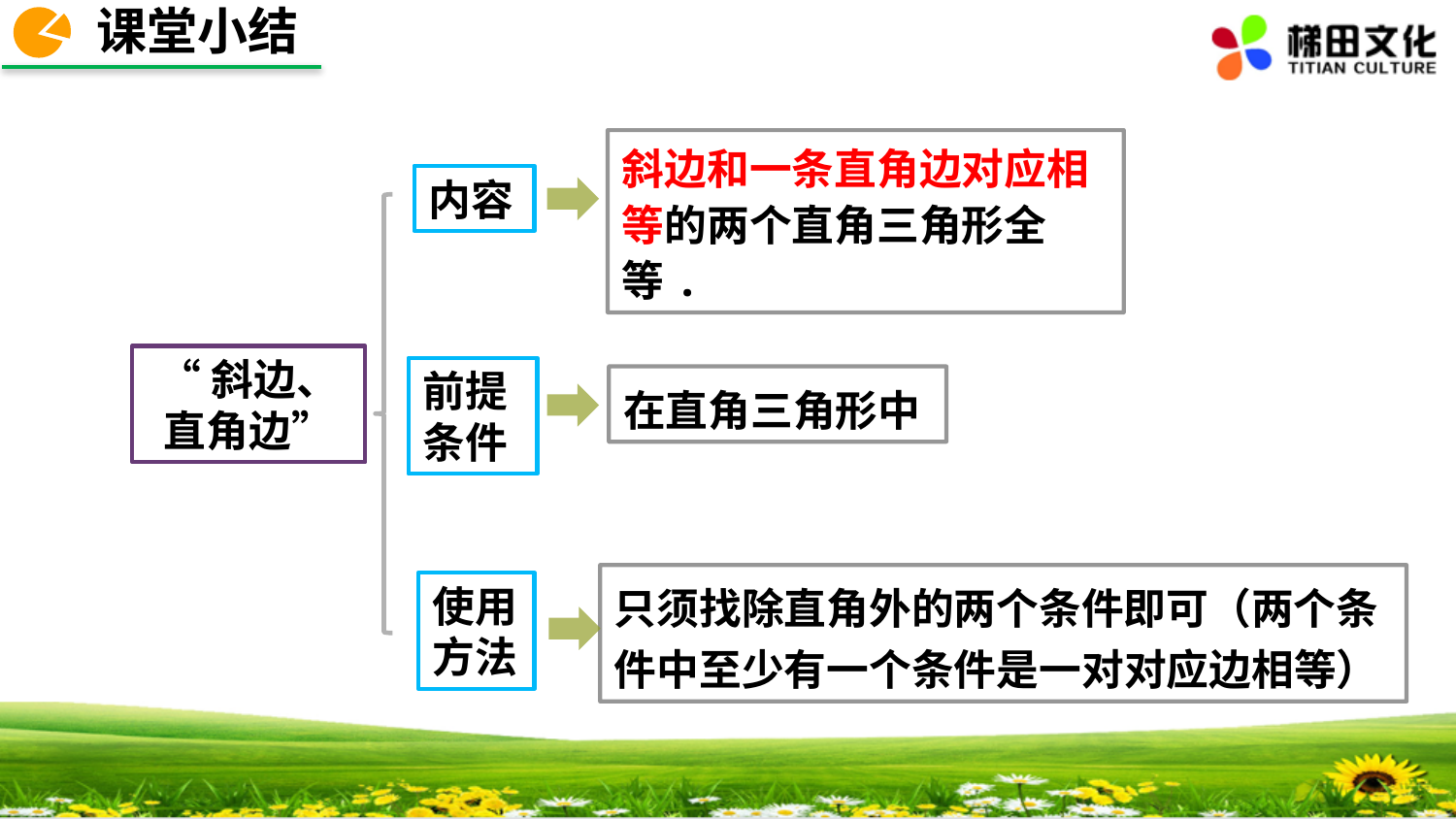

课堂小结

斜边和一条直角边对应相等的两个直角三角形全等.
内容

“斜边、直角边”
前提条件
在直角三角形中

只须找除直角外的两个条件即可（两个条件中至少有一个条件是一对对应边相等）
使用方法